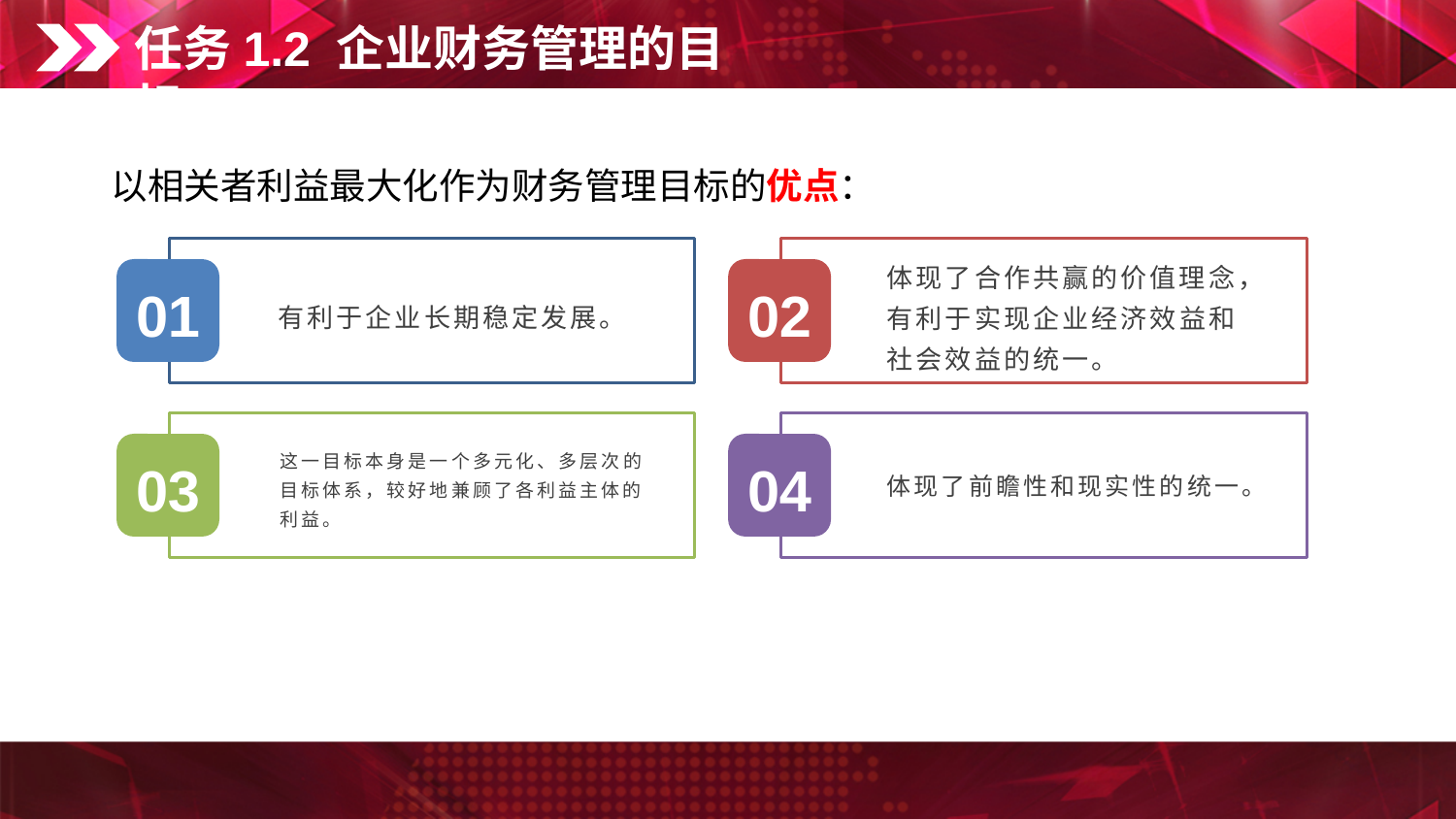

任务1.2 企业财务管理的目标

以相关者利益最大化作为财务管理目标的优点：

有利于企业长期稳定发展。
01
02
体现了合作共赢的价值理念，有利于实现企业经济效益和社会效益的统一。

体现了前瞻性和现实性的统一。
03
04
这一目标本身是一个多元化、多层次的目标体系，较好地兼顾了各利益主体的利益。